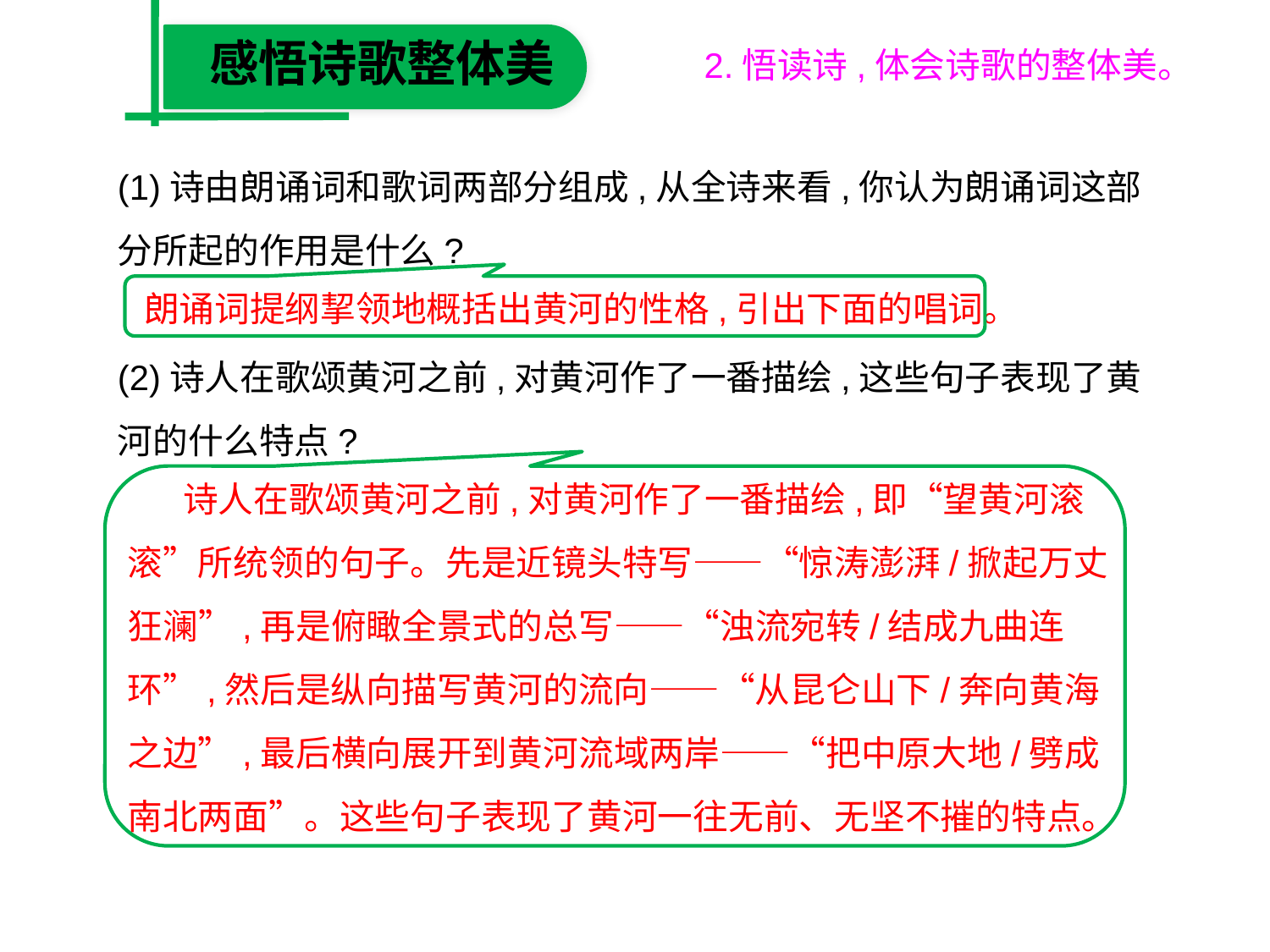

感悟诗歌整体美
　2.悟读诗,体会诗歌的整体美。
(1)诗由朗诵词和歌词两部分组成,从全诗来看,你认为朗诵词这部分所起的作用是什么?

(2)诗人在歌颂黄河之前,对黄河作了一番描绘,这些句子表现了黄河的什么特点?
 朗诵词提纲挈领地概括出黄河的性格,引出下面的唱词。

      诗人在歌颂黄河之前,对黄河作了一番描绘,即“望黄河滚滚”所统领的句子。先是近镜头特写——“惊涛澎湃/掀起万丈狂澜”,再是俯瞰全景式的总写——“浊流宛转/结成九曲连环”,然后是纵向描写黄河的流向——“从昆仑山下/奔向黄海之边”,最后横向展开到黄河流域两岸——“把中原大地/劈成南北两面”。这些句子表现了黄河一往无前、无坚不摧的特点。